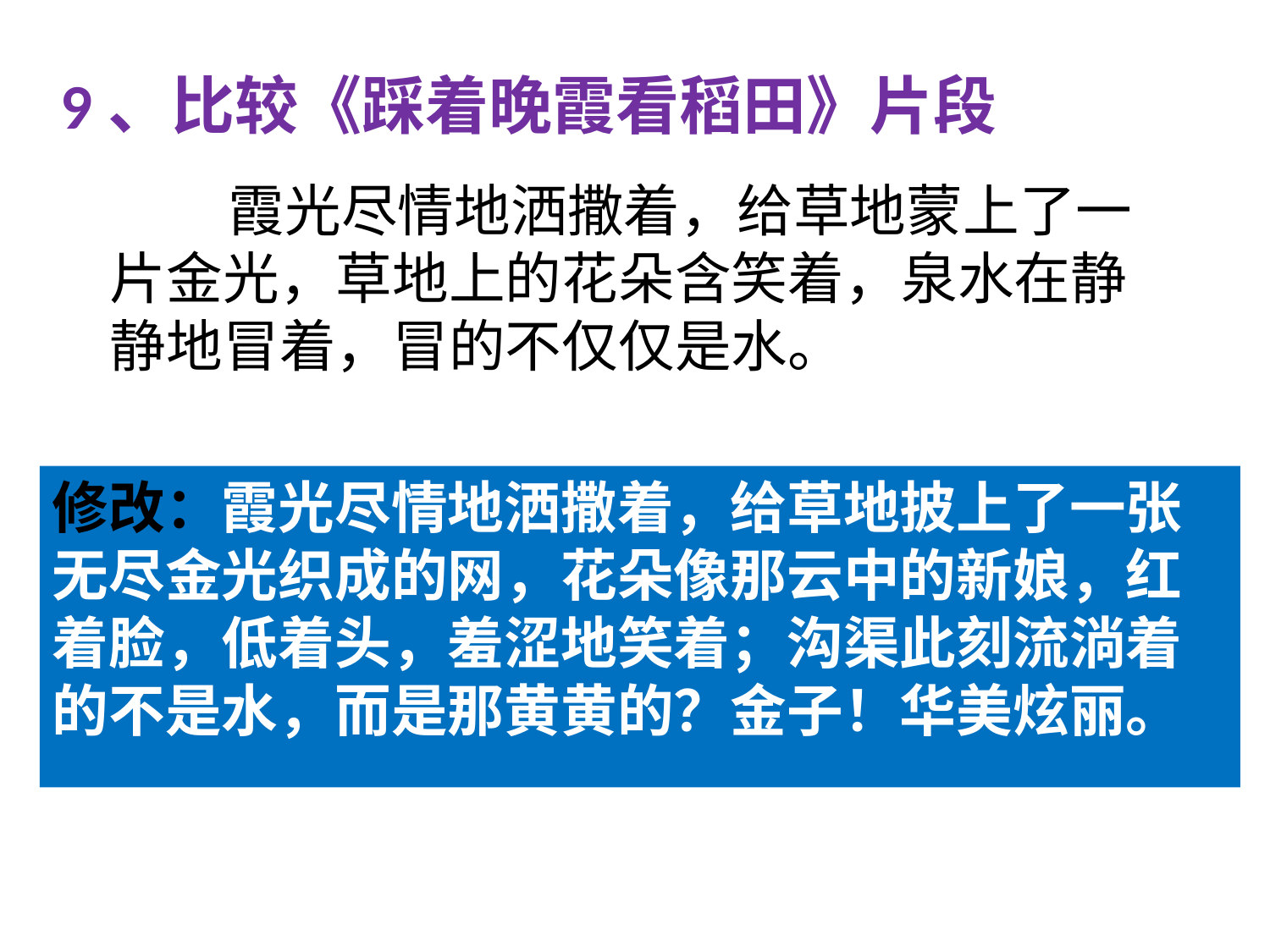

9、比较《踩着晚霞看稻田》片段
            霞光尽情地洒撒着，给草地蒙上了一片金光，草地上的花朵含笑着，泉水在静静地冒着，冒的不仅仅是水。

修改：霞光尽情地洒撒着，给草地披上了一张无尽金光织成的网，花朵像那云中的新娘，红着脸，低着头，羞涩地笑着；沟渠此刻流淌着的不是水，而是那黄黄的？金子！华美炫丽。